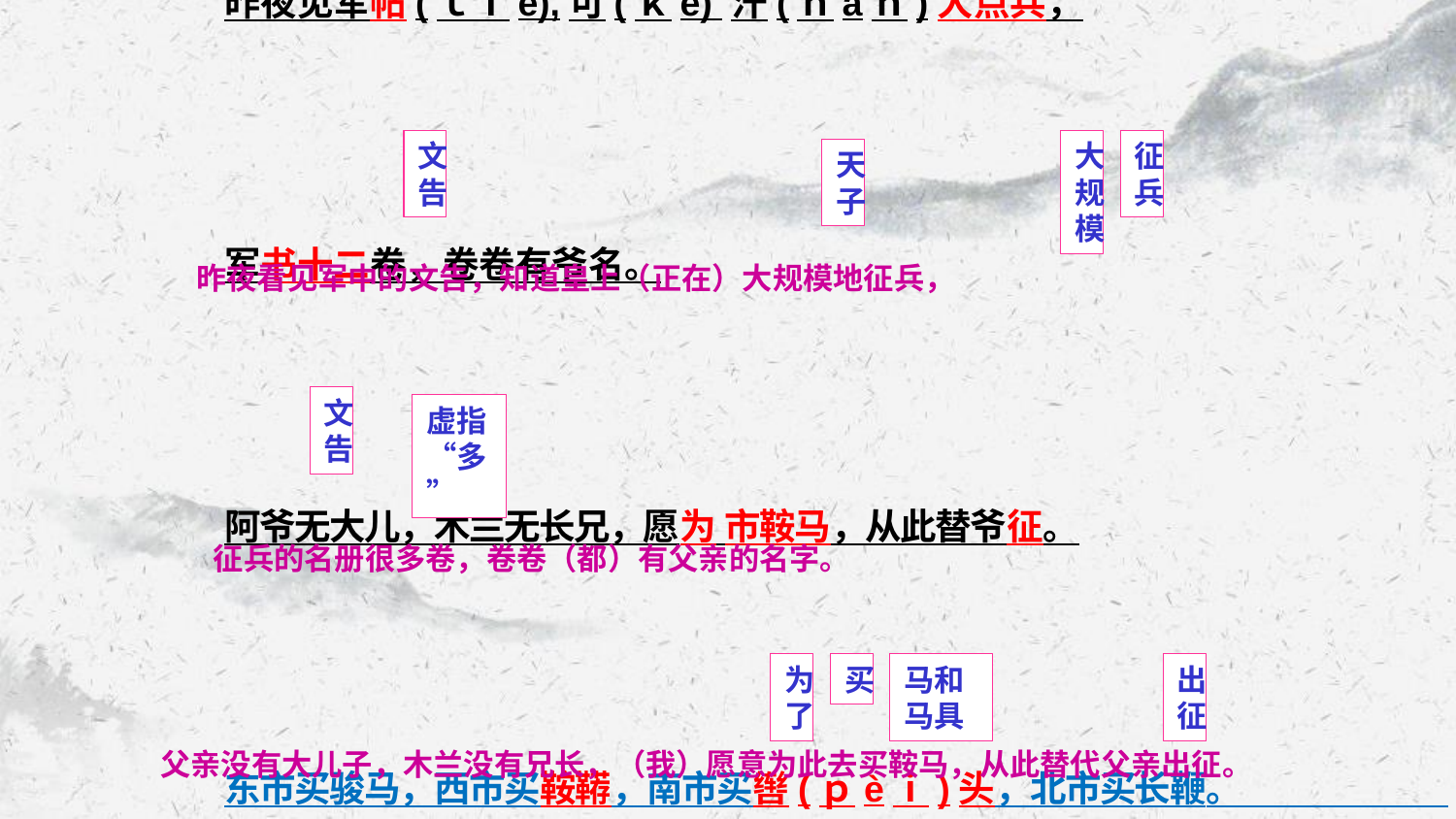

昨夜见军帖(ｔｉě),可(ｋè) 汗(ｈáｎ)大点兵，
军书十二卷，卷卷有爷名。
阿爷无大儿，木兰无长兄，愿为 市鞍马，从此替爷征。
东市买骏马，西市买鞍鞯，南市买辔(ｐèｉ)头，北市买长鞭。
旦辞爷娘去，暮宿(ｓù)黄河边，
不闻爷娘唤女声，但闻黄河流水鸣溅溅(ｊｉāｎ
旦辞黄河去，暮至黑山头，
不闻爷娘唤女声，但闻燕(ｙāｎ)山胡骑(ｊì)鸣啾啾(ｊｉū
万里赴戎机，关山度若飞。
朔(ｓｈｕò)气传金柝(ｔｕò),寒光照铁衣。
将军百战死，壮士十年归。
归来见天子，天子　坐明堂。
策勋十二转，赏赐百千强。
可汗问所欲，木兰不用尚书郎；
愿驰千里足，送儿还故乡。
爷娘闻女来，出郭相扶将(ｊｉāｎɡ);
阿姊闻妹来，当户理红妆(ｚｈｕāｎɡ);
小弟闻姊来，磨刀霍霍(ｈｕò ｈｕò)向猪羊。
开我东阁门，坐我　西阁床，
脱我战时袍，著(ｚｈｕó)我旧时裳(ｃｈáｎɡ),
当窗理云鬓(ｂìｎ)，对　镜帖花黄。
出门看火伴，火伴皆惊忙：
同行十二年，不知木兰是女郎。
雄兔脚扑朔，雌兔眼迷离；
双兔傍地走，安能辨我是雄雌？
文告
大规模
征兵
天子
昨夜看见军中的文告，知道皇上（正在）大规模地征兵，
文告
虚指“多”
征兵的名册很多卷，卷卷（都）有父亲的名字。
为了
马和马具
出征
买
父亲没有大儿子，木兰没有兄长，（我）愿意为此去买鞍马，从此替代父亲出征。